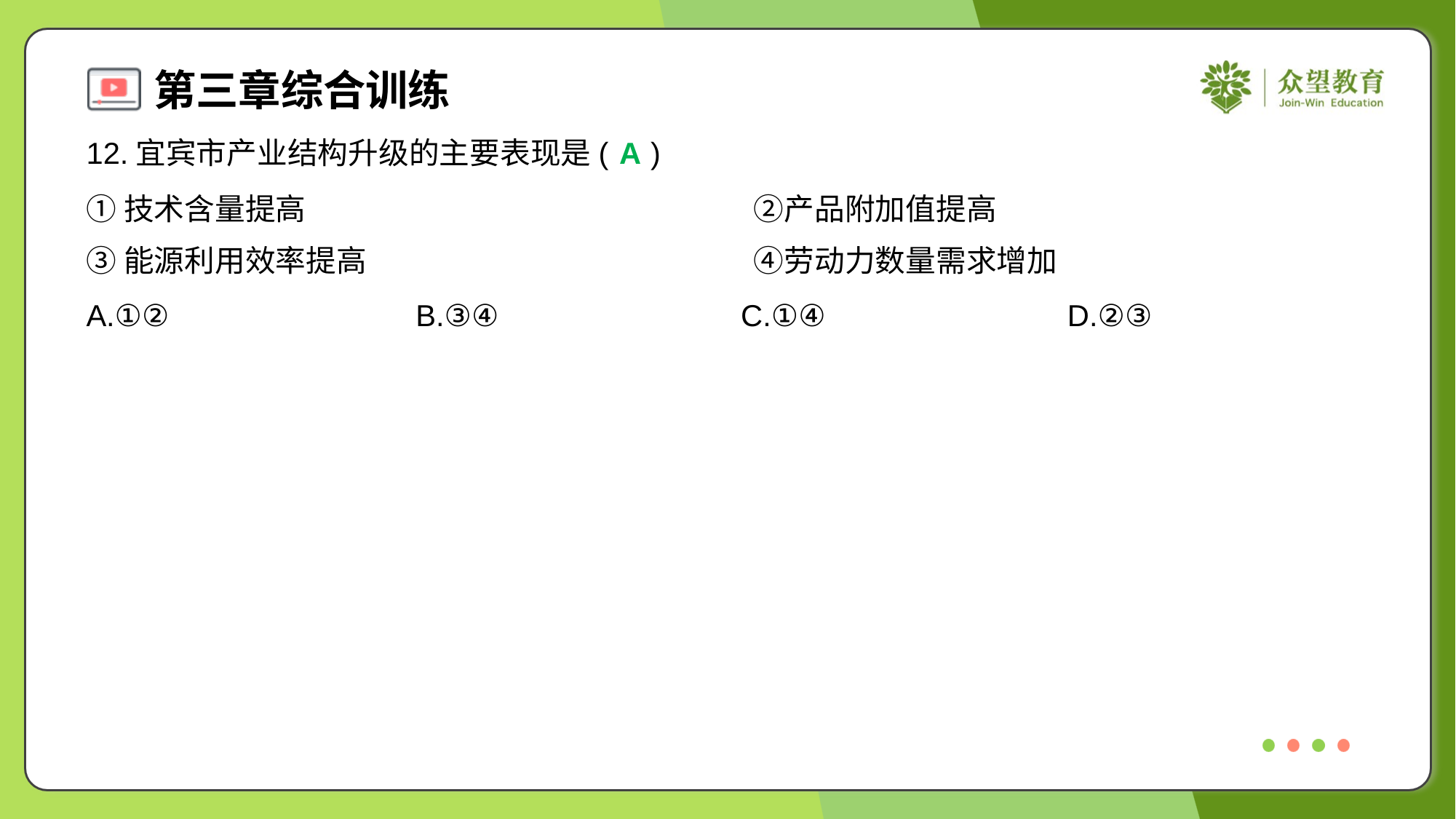

12.宜宾市产业结构升级的主要表现是(     )
A
①技术含量提高	②产品附加值提高
③能源利用效率提高	④劳动力数量需求增加
A.①②	B.③④	C.①④	D.②③